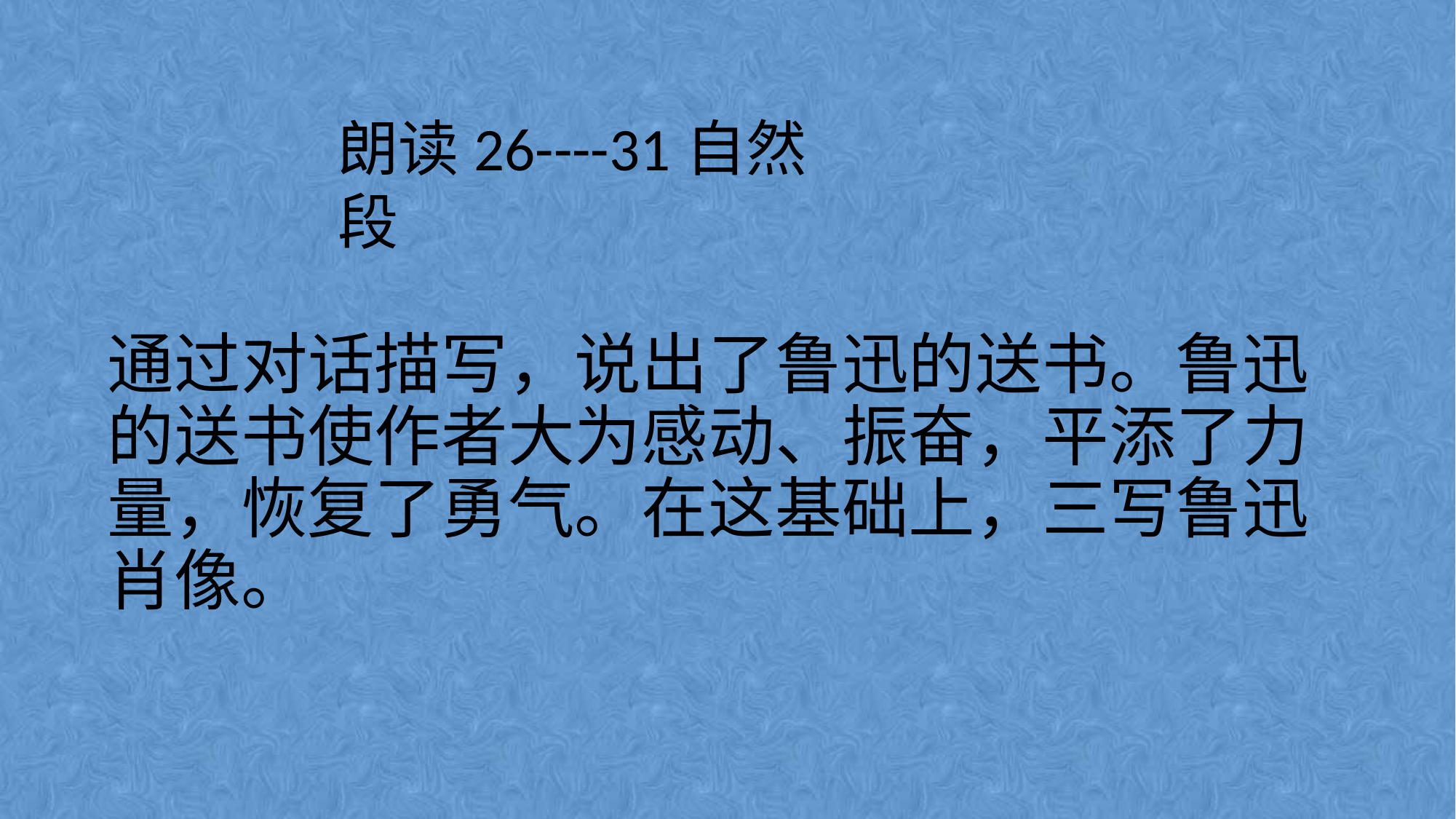

朗读26----31自然段
# 通过对话描写，说出了鲁迅的送书。鲁迅的送书使作者大为感动、振奋，平添了力量，恢复了勇气。在这基础上，三写鲁迅肖像。